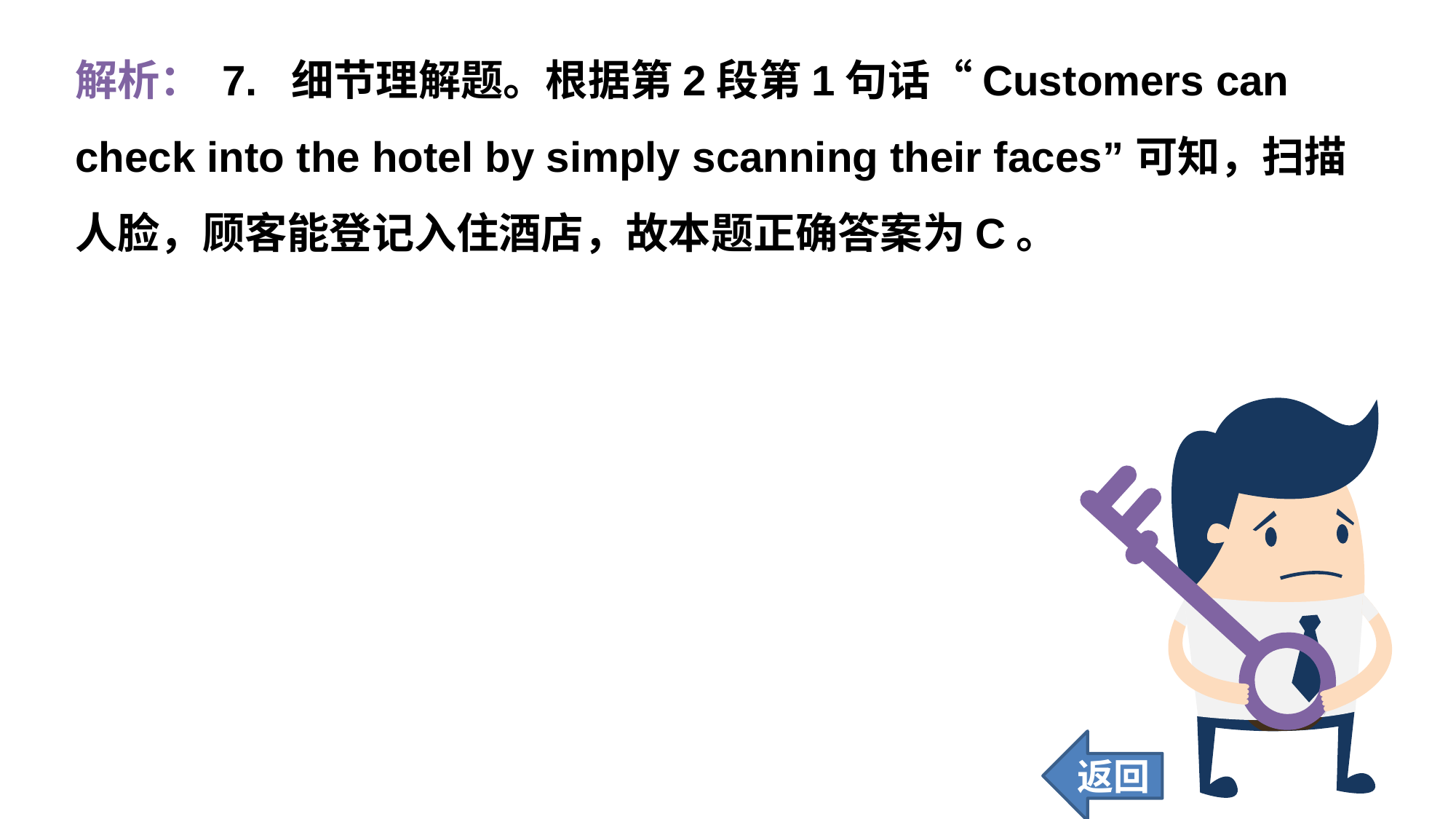

解析： 7.  细节理解题。根据第2段第1句话“Customers can check into the hotel by simply scanning their faces”可知，扫描人脸，顾客能登记入住酒店，故本题正确答案为C。

返回
102